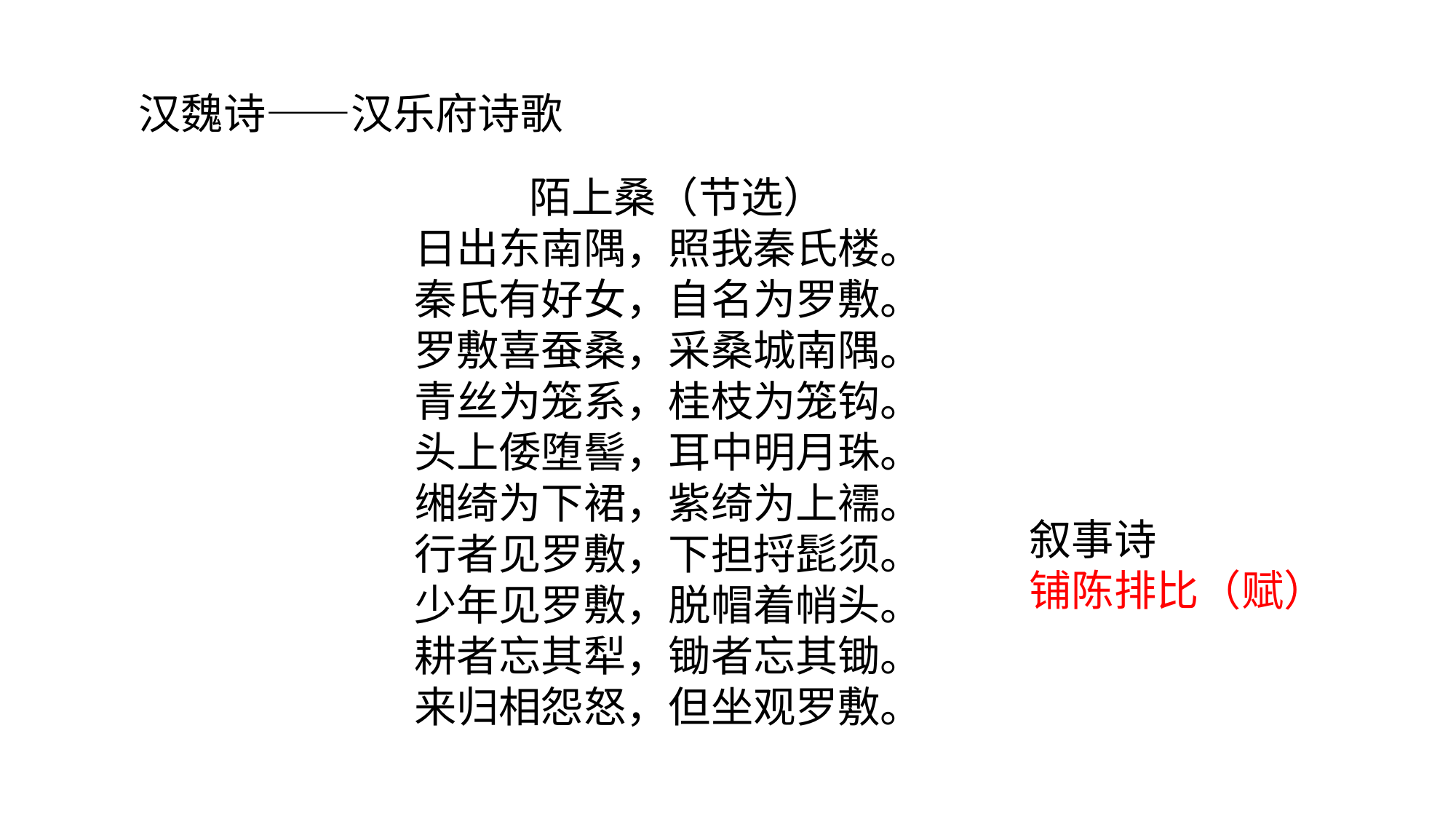

#
汉魏诗——汉乐府诗歌
陌上桑（节选）
日出东南隅，照我秦氏楼。
秦氏有好女，自名为罗敷。
罗敷喜蚕桑，采桑城南隅。
青丝为笼系，桂枝为笼钩。
头上倭堕髻，耳中明月珠。
缃绮为下裙，紫绮为上襦。
行者见罗敷，下担捋髭须。
少年见罗敷，脱帽着帩头。
耕者忘其犁，锄者忘其锄。
来归相怨怒，但坐观罗敷。
叙事诗
铺陈排比（赋）